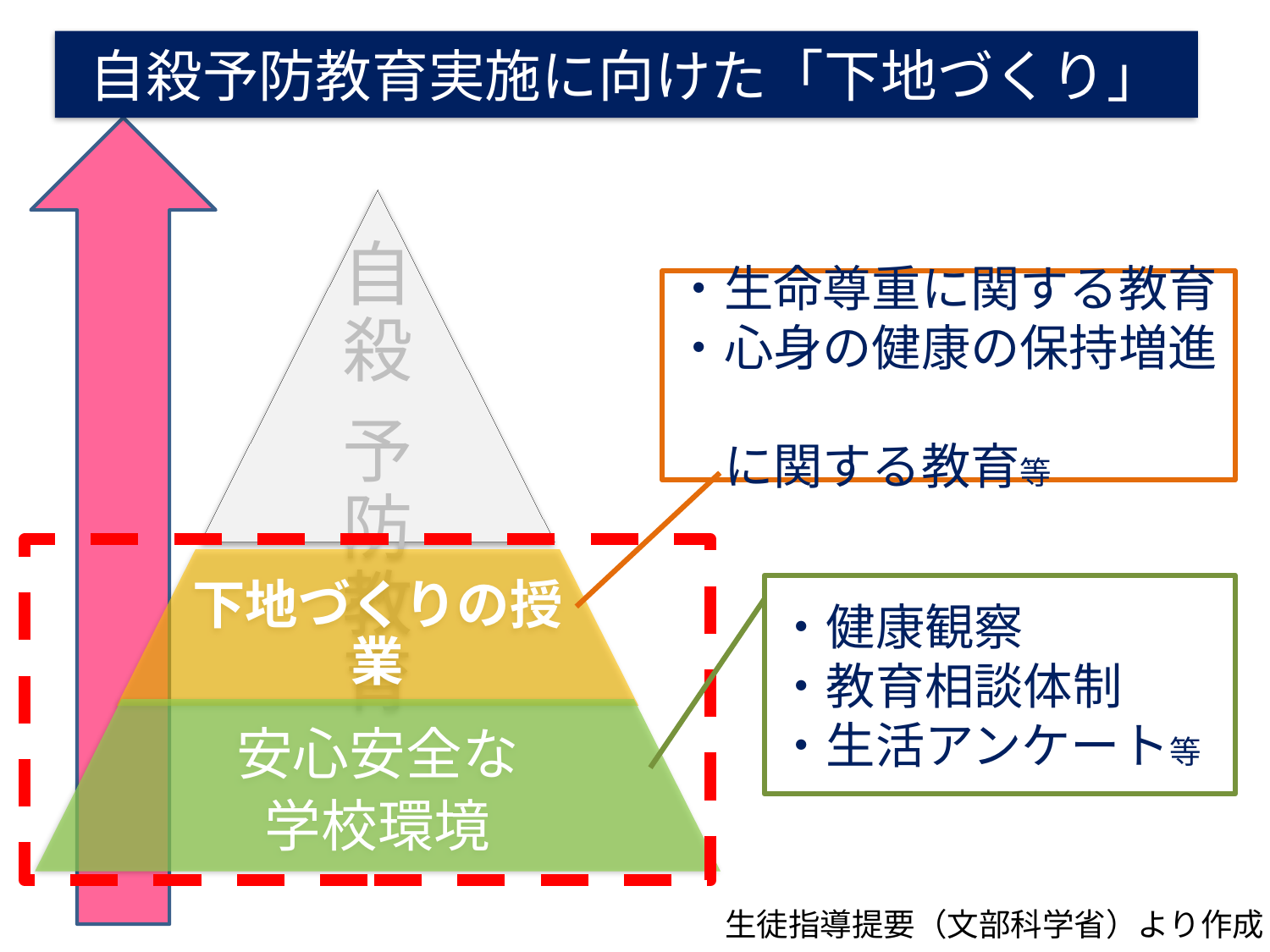

自殺予防教育実施に向けた「下地づくり」

自殺
予防教育
下地づくりの授業
安心安全な
学校環境
・生命尊重に関する教育
・心身の健康の保持増進
　に関する教育等

・健康観察
・教育相談体制
・生活アンケート等
生徒指導提要（文部科学省）より作成